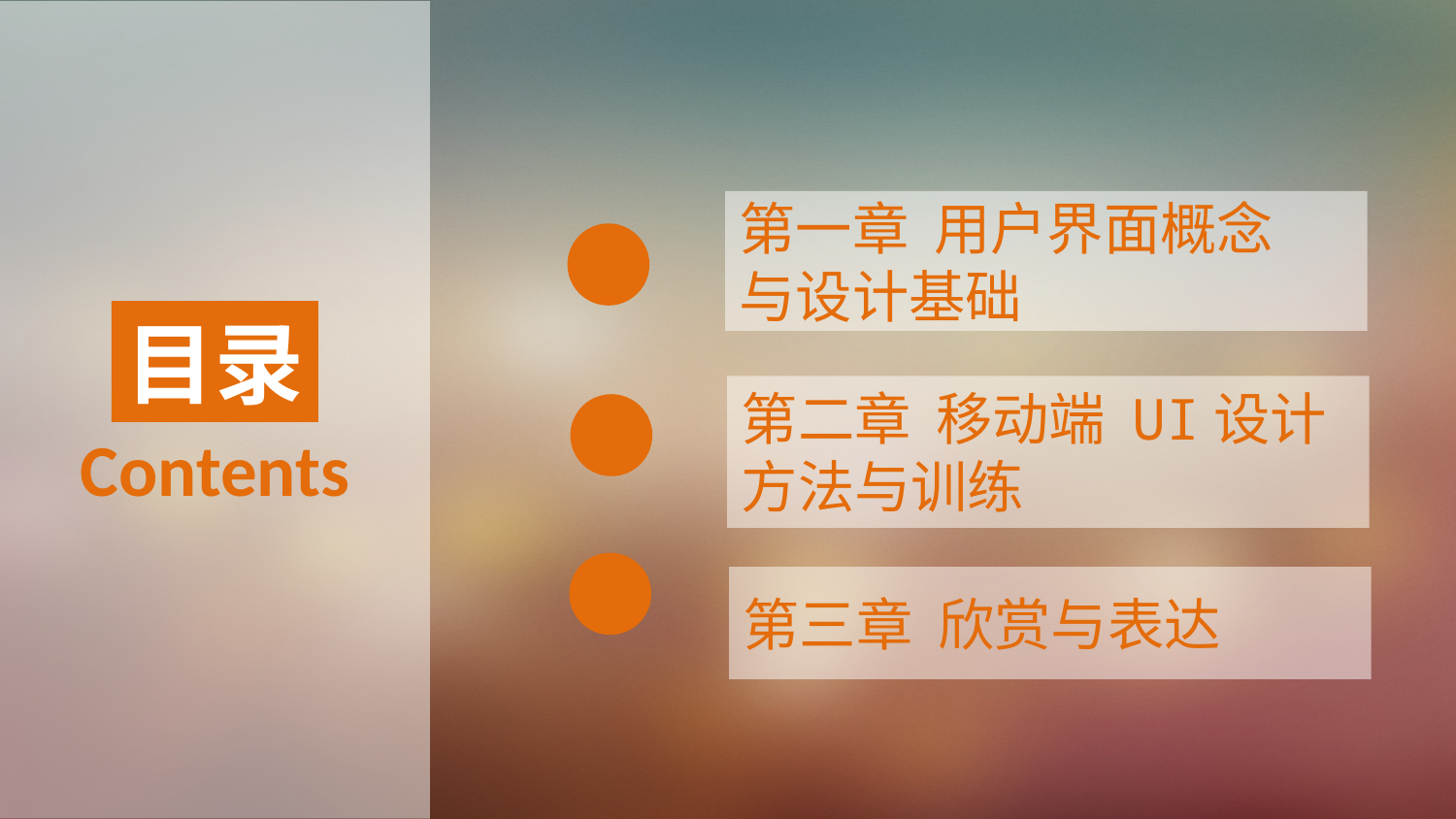

第一章  用户界面概念  与设计基础

目录
第二章  移动端 UI设计方法与训练

Contents

第三章  欣赏与表达